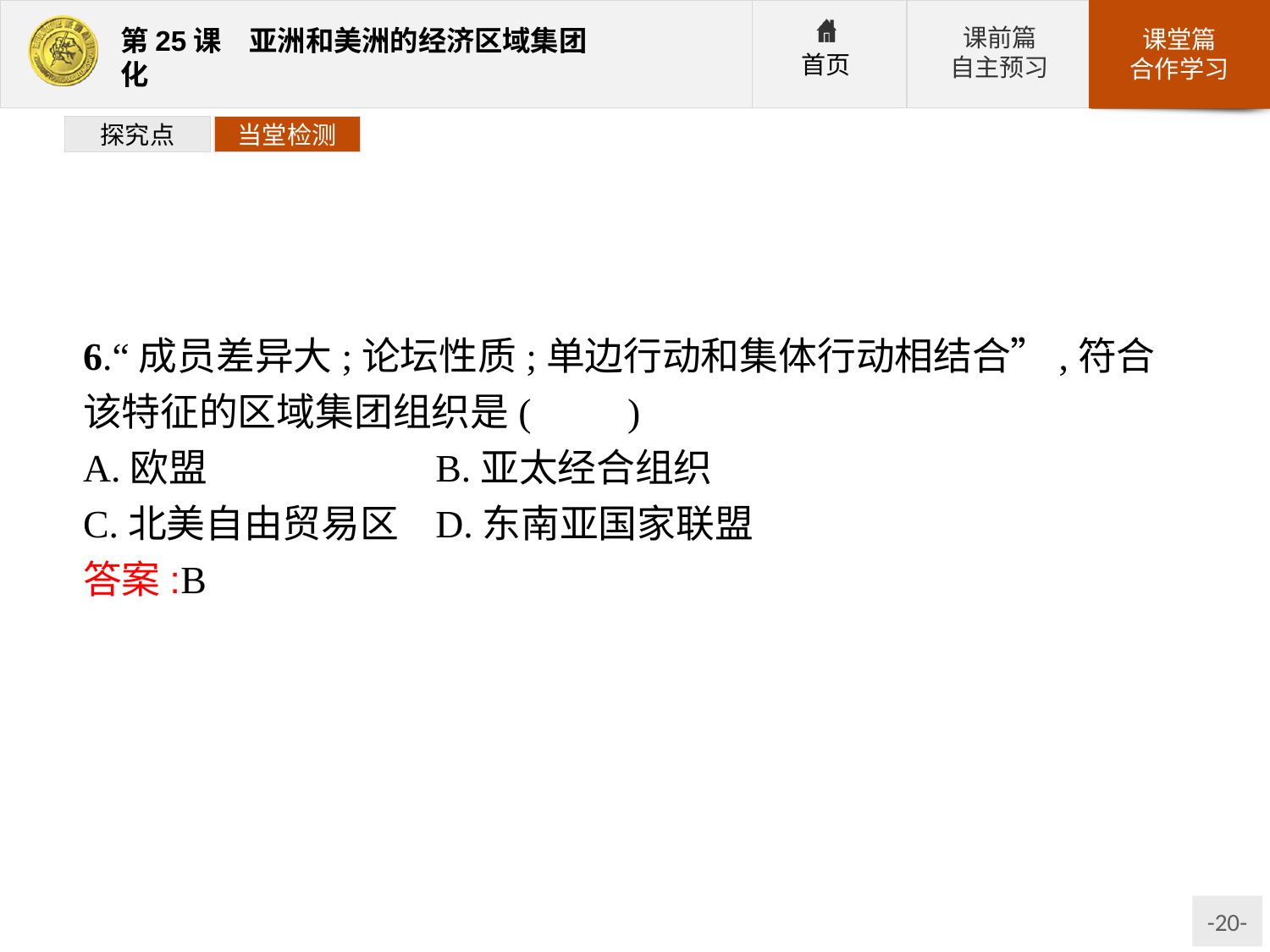

探究点
当堂检测
6.“成员差异大;论坛性质;单边行动和集体行动相结合”,符合该特征的区域集团组织是(　　)
A.欧盟			B.亚太经合组织
C.北美自由贸易区	D.东南亚国家联盟
答案:B